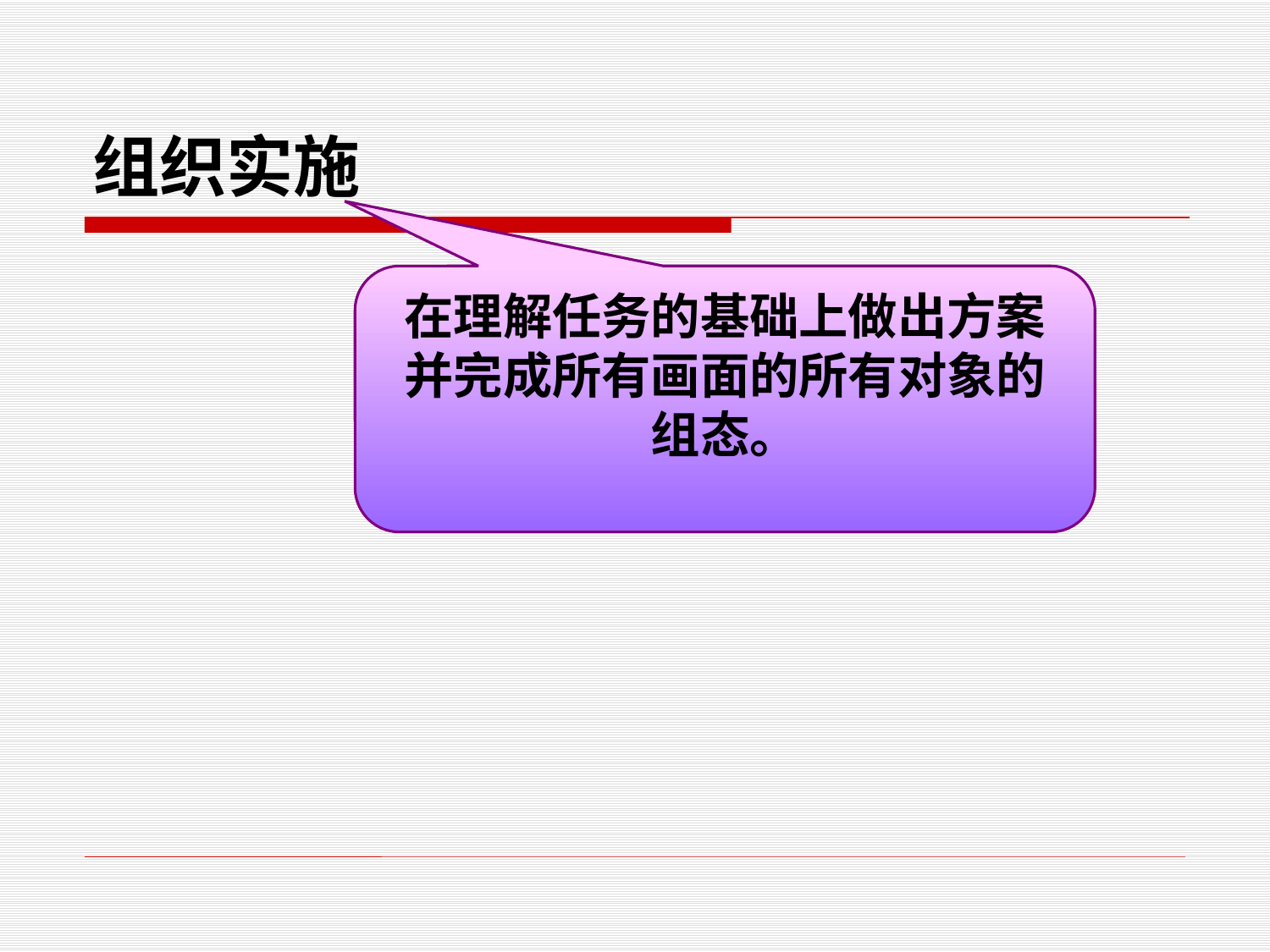

# 组织实施
在理解任务的基础上做出方案并完成所有画面的所有对象的组态。